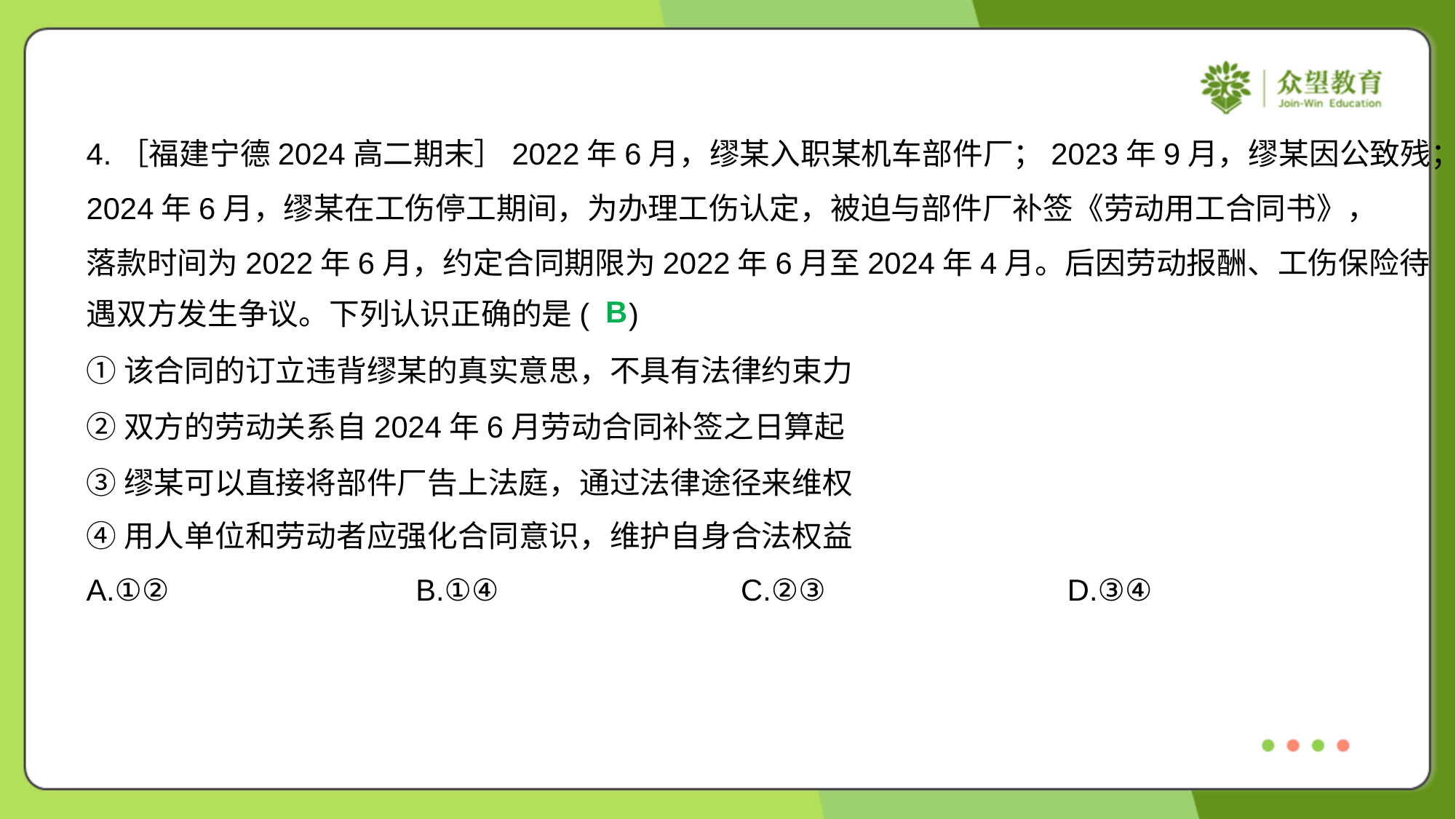

4.［福建宁德2024高二期末］2022年6月，缪某入职某机车部件厂；2023年9月，缪某因公致残；
2024年6月，缪某在工伤停工期间，为办理工伤认定，被迫与部件厂补签《劳动用工合同书》，
落款时间为2022年6月，约定合同期限为2022年6月至2024年4月。后因劳动报酬、工伤保险待
遇双方发生争议。下列认识正确的是(     )
B
①该合同的订立违背缪某的真实意思，不具有法律约束力
②双方的劳动关系自2024年6月劳动合同补签之日算起
③缪某可以直接将部件厂告上法庭，通过法律途径来维权
④用人单位和劳动者应强化合同意识，维护自身合法权益
A.①②	B.①④	C.②③	D.③④